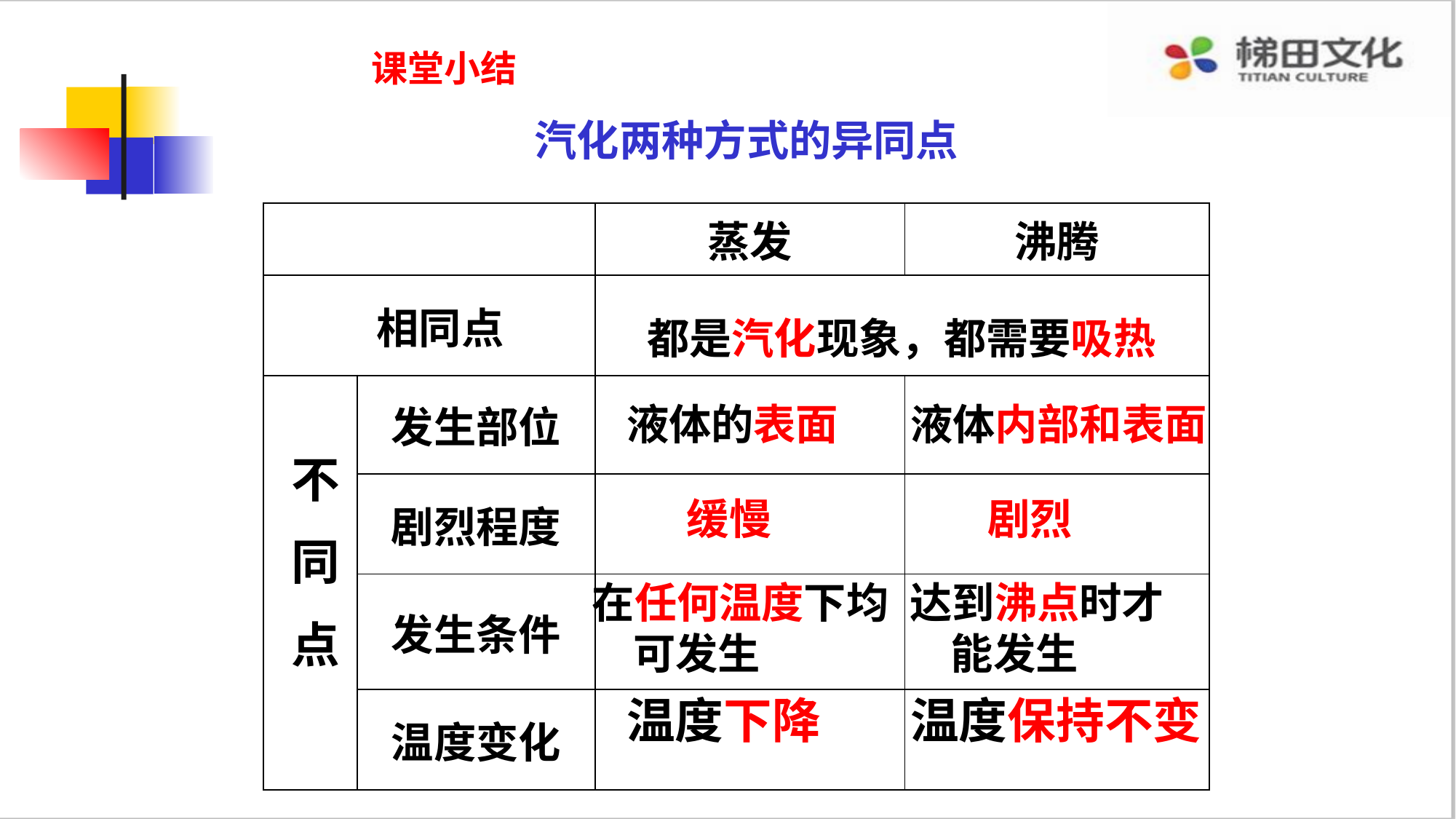

课堂小结
  汽化两种方式的异同点
|  |  | 蒸发 | 沸腾 |
| --- | --- | --- | --- |
| 相同点 |  |  |  |
|  | 发生部位 |  |  |
|  | 剧烈程度 |  |  |
|  | 发生条件 |  |  |
|  | 温度变化 |  |  |
  都是汽化现象，都需要吸热
液体的表面
液体内部和表面
不
同
点
缓慢
剧烈
在任何温度下均可发生
达到沸点时才能发生
温度下降
温度保持不变